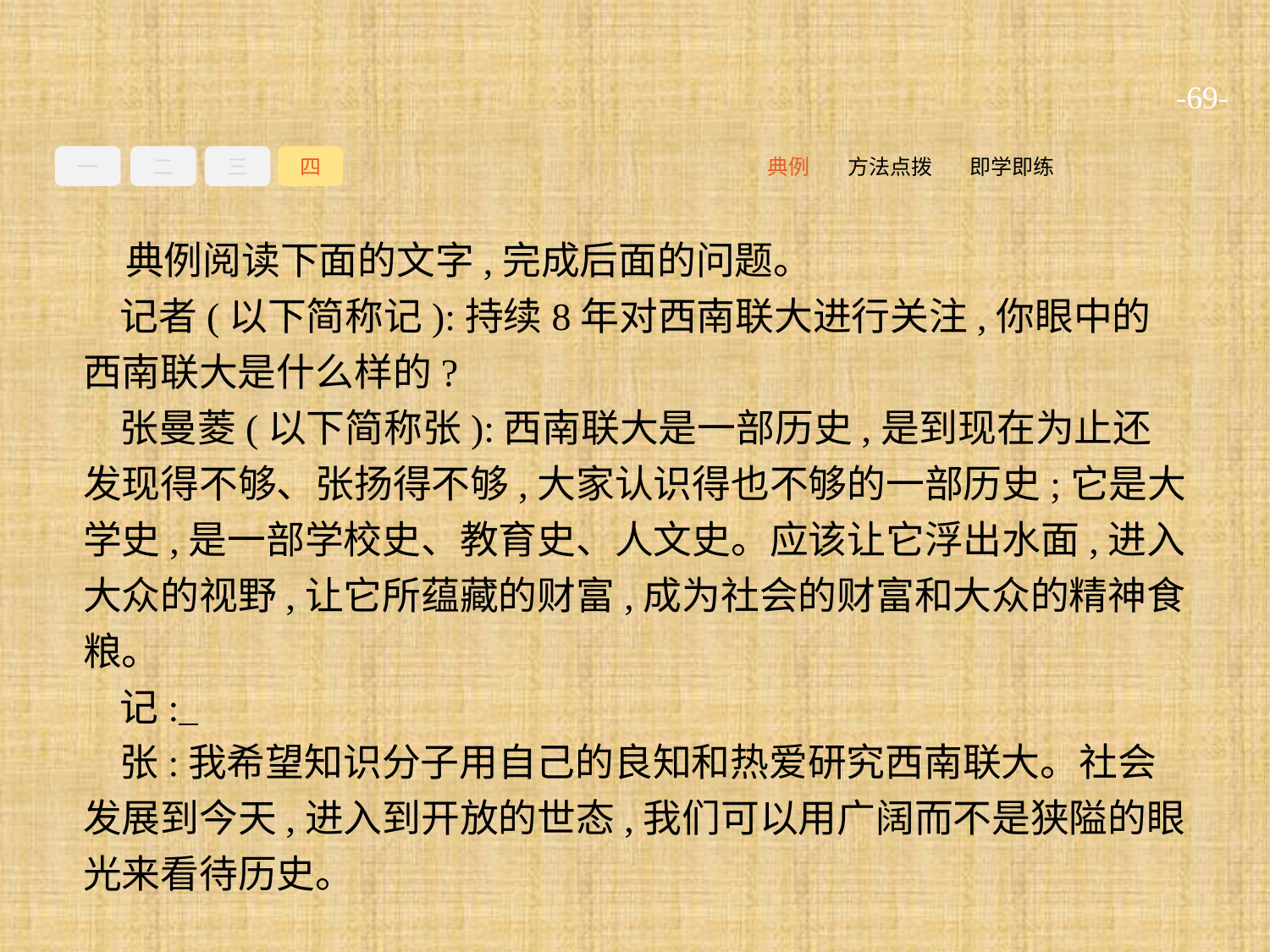

-69-
一
二
三
四
即学即练
方法点拨
典例
典例阅读下面的文字,完成后面的问题。
记者(以下简称记):持续8年对西南联大进行关注,你眼中的西南联大是什么样的?
张曼菱(以下简称张):西南联大是一部历史,是到现在为止还发现得不够、张扬得不够,大家认识得也不够的一部历史;它是大学史,是一部学校史、教育史、人文史。应该让它浮出水面,进入大众的视野,让它所蕴藏的财富,成为社会的财富和大众的精神食粮。
记:
张:我希望知识分子用自己的良知和热爱研究西南联大。社会发展到今天,进入到开放的世态,我们可以用广阔而不是狭隘的眼光来看待历史。